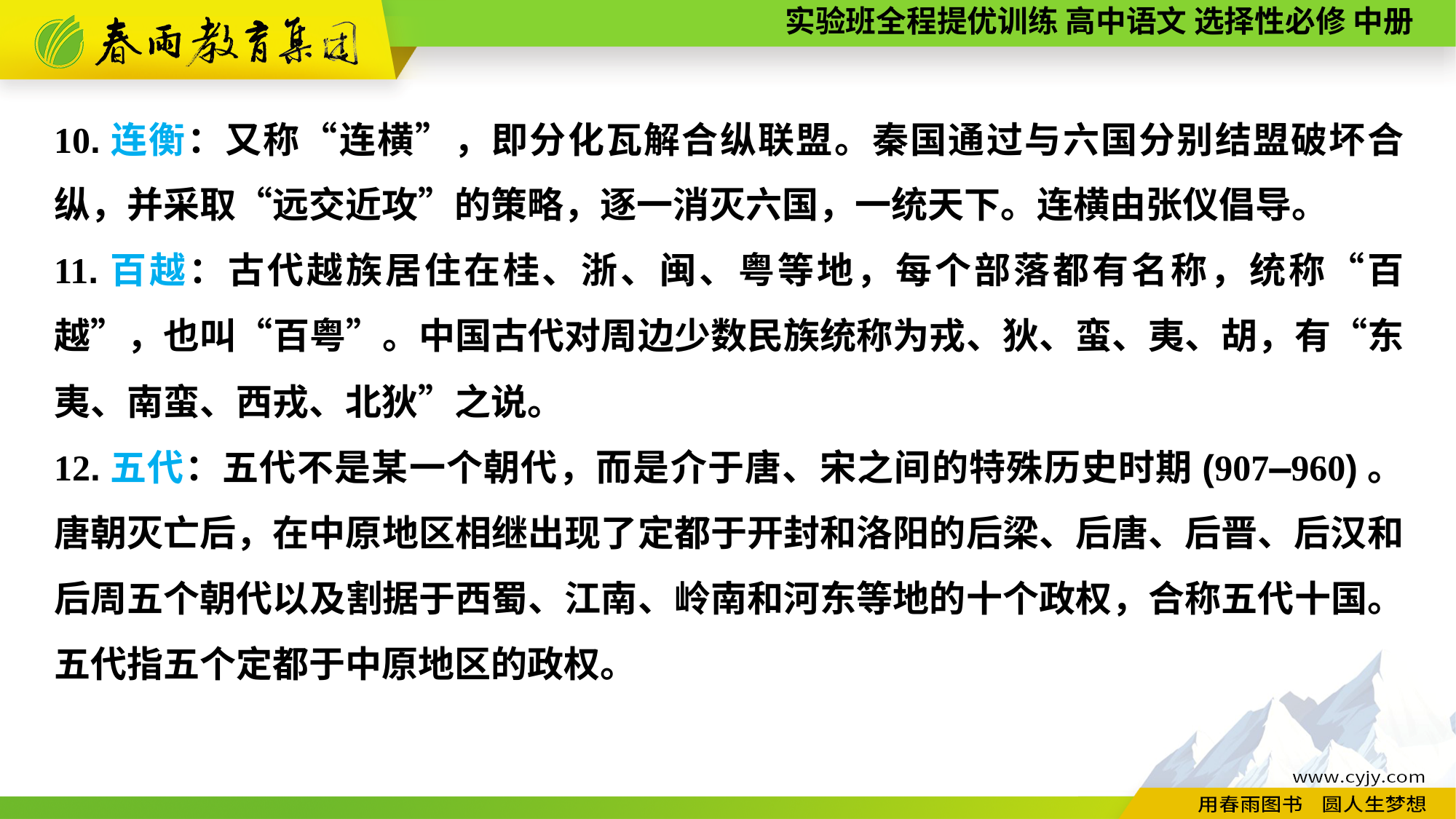

10.连衡：又称“连横”，即分化瓦解合纵联盟。秦国通过与六国分别结盟破坏合纵，并采取“远交近攻”的策略，逐一消灭六国，一统天下。连横由张仪倡导。
11.百越：古代越族居住在桂、浙、闽、粤等地，每个部落都有名称，统称“百越”，也叫“百粤”。中国古代对周边少数民族统称为戎、狄、蛮、夷、胡，有“东夷、南蛮、西戎、北狄”之说。
12.五代：五代不是某一个朝代，而是介于唐、宋之间的特殊历史时期(907—960)。唐朝灭亡后，在中原地区相继出现了定都于开封和洛阳的后梁、后唐、后晋、后汉和后周五个朝代以及割据于西蜀、江南、岭南和河东等地的十个政权，合称五代十国。五代指五个定都于中原地区的政权。